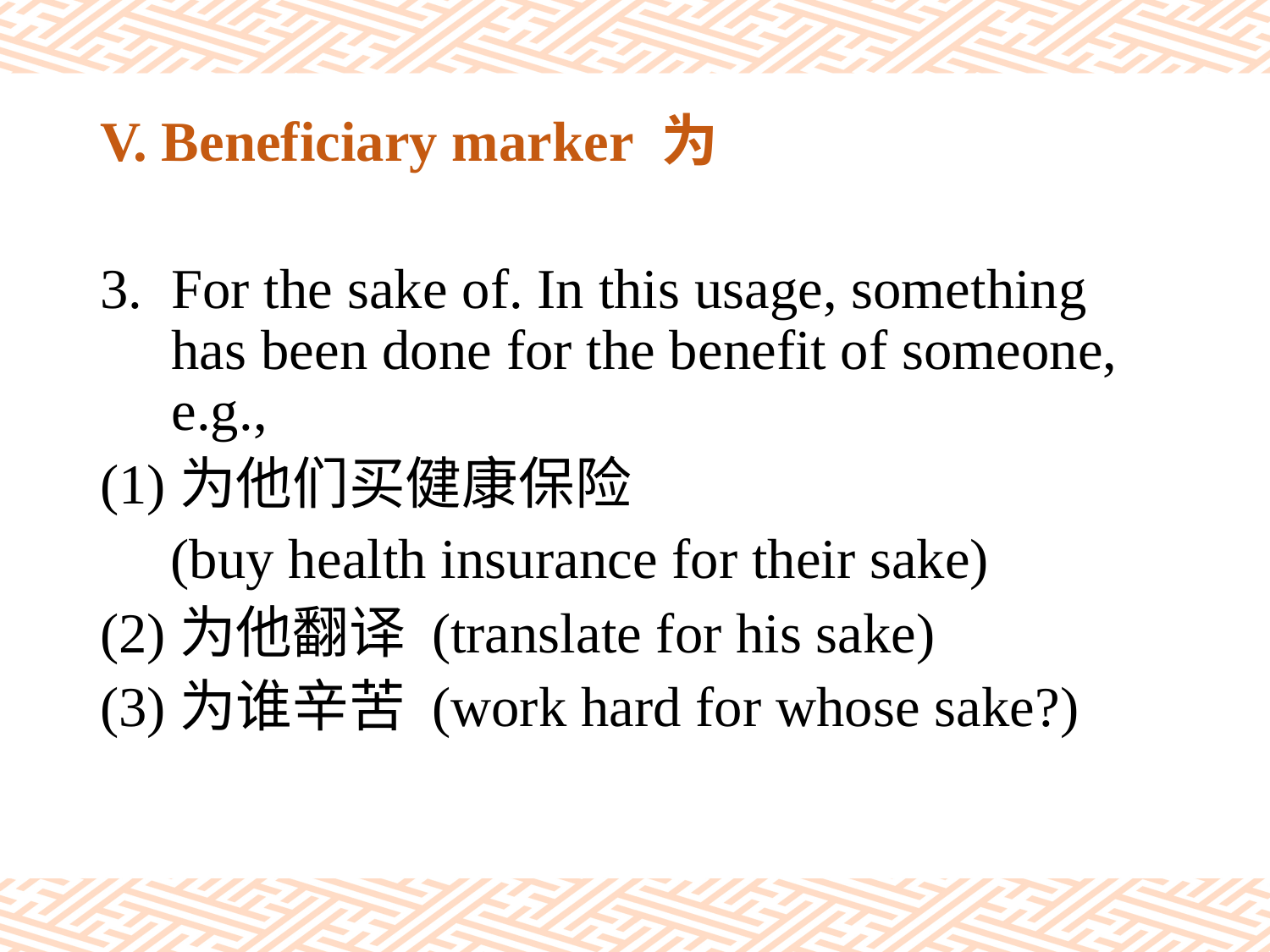

# V. Beneficiary marker 为
For the sake of. In this usage, something has been done for the benefit of someone, e.g.,
(1)为他们买健康保险
     (buy health insurance for their sake)
(2)为他翻译 (translate for his sake)
(3)为谁辛苦 (work hard for whose sake?)